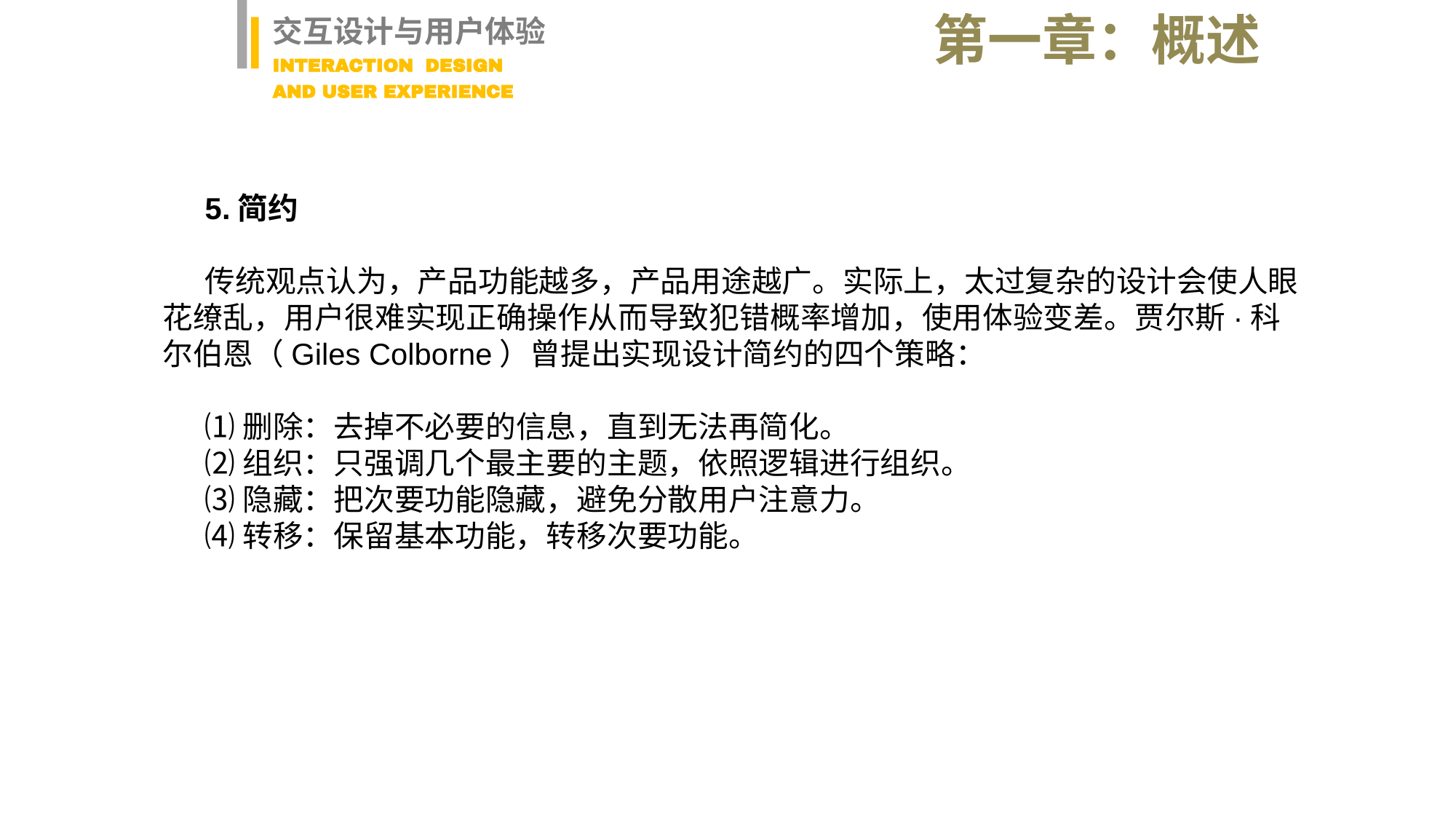

第一章：概述

交互设计与用户体验
INTERACTION  DESIGN
AND USER EXPERIENCE
5.简约

传统观点认为，产品功能越多，产品用途越广。实际上，太过复杂的设计会使人眼花缭乱，用户很难实现正确操作从而导致犯错概率增加，使用体验变差。贾尔斯·科尔伯恩（Giles Colborne）曾提出实现设计简约的四个策略：

⑴删除：去掉不必要的信息，直到无法再简化。
⑵组织：只强调几个最主要的主题，依照逻辑进行组织。
⑶隐藏：把次要功能隐藏，避免分散用户注意力。
⑷转移：保留基本功能，转移次要功能。